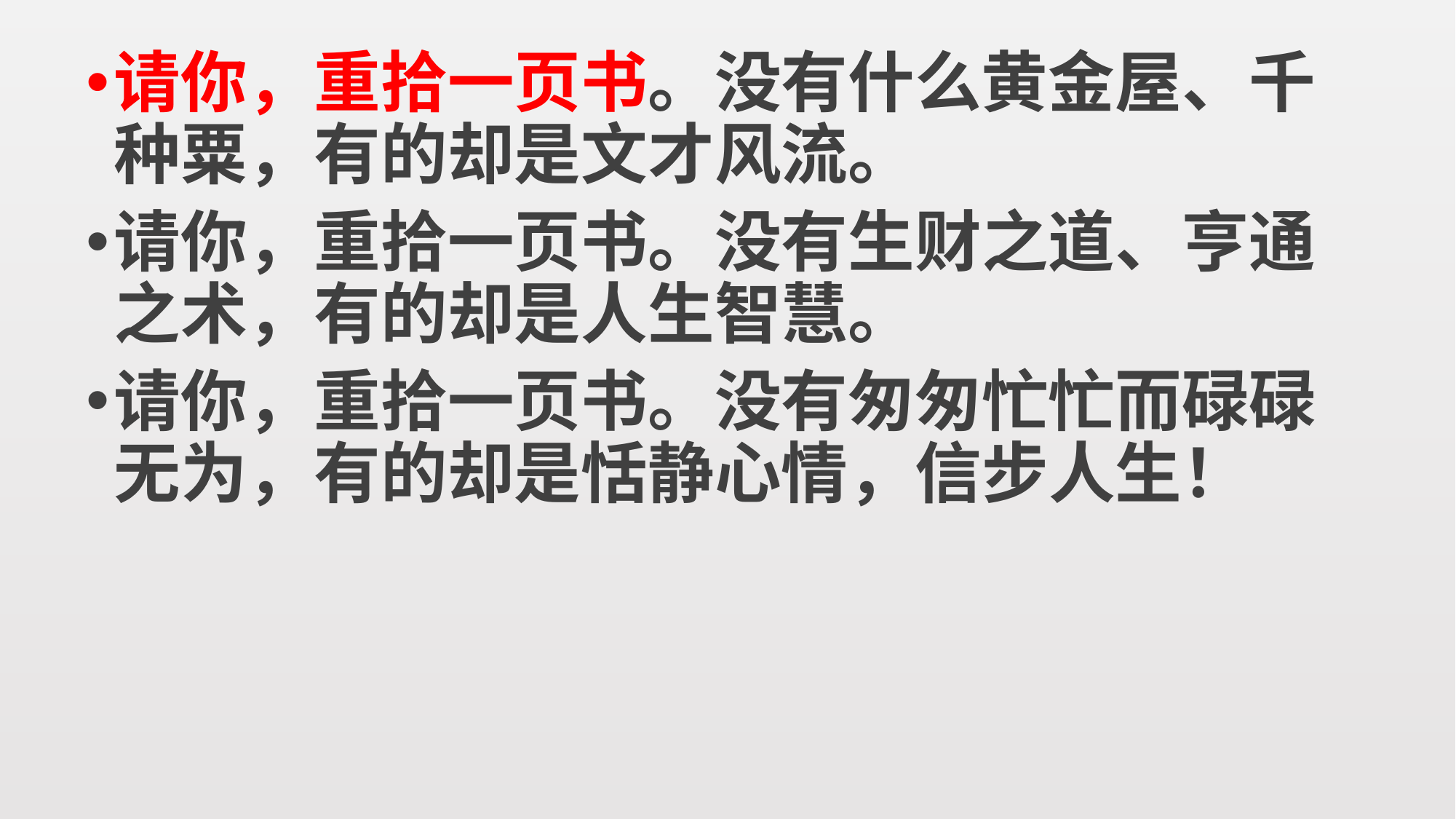

请你，重拾一页书。没有什么黄金屋、千种粟，有的却是文才风流。
请你，重拾一页书。没有生财之道、亨通之术，有的却是人生智慧。
请你，重拾一页书。没有匆匆忙忙而碌碌无为，有的却是恬静心情，信步人生！